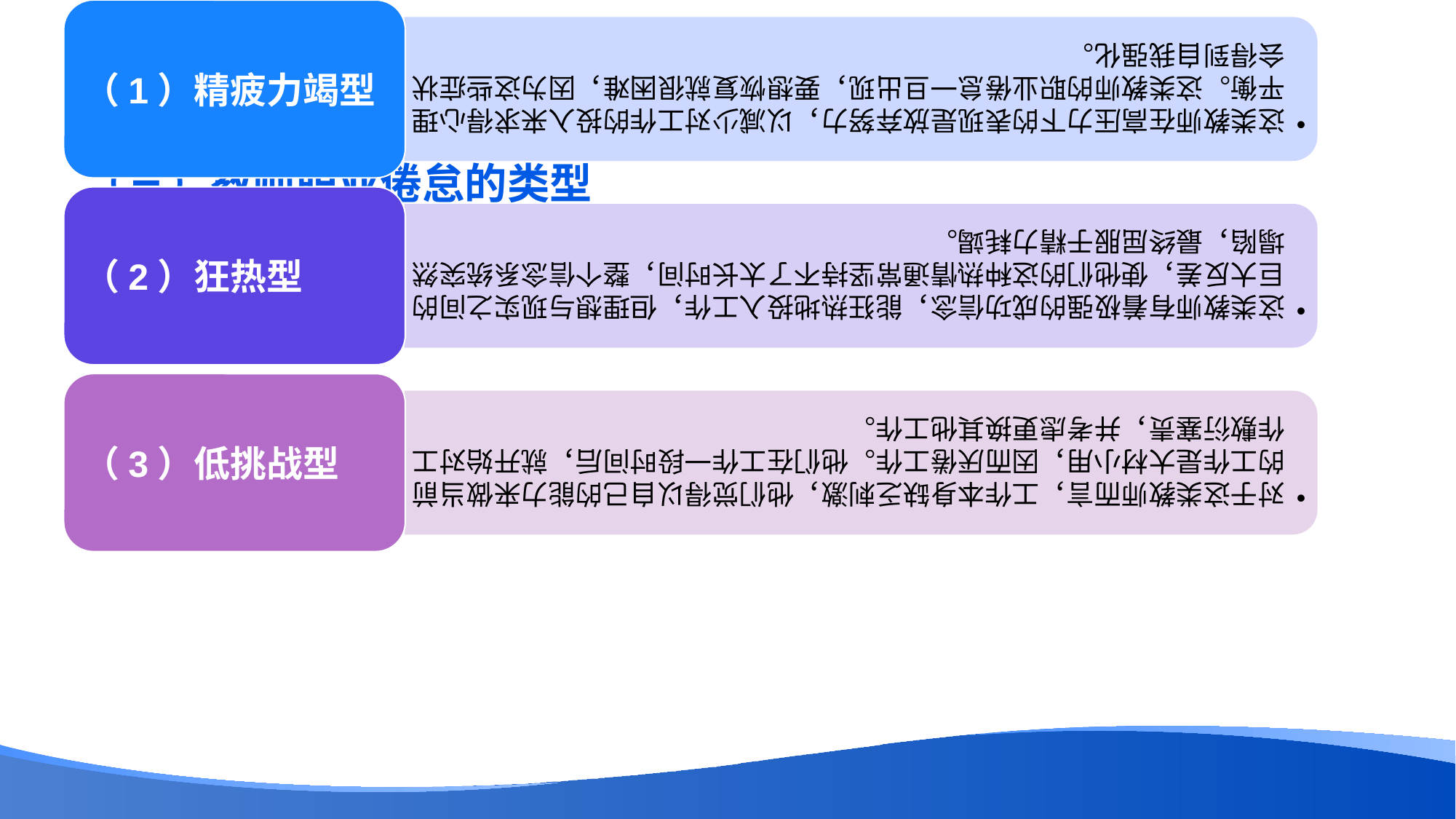

# 一、教师职业倦怠概述
（三）教师职业倦怠的类型
这类教师在高压力下的表现是放弃努力，以减少对工作的投入来求得心理平衡。这类教师的职业倦怠一旦出现，要想恢复就很困难，因为这些症状会得到自我强化。
（1）精疲力竭型
这类教师有着极强的成功信念，能狂热地投入工作，但理想与现实之间的巨大反差，使他们的这种热情通常坚持不了太长时间，整个信念系统突然塌陷，最终屈服于精力耗竭。
（2）狂热型
对于这类教师而言，工作本身缺乏刺激，他们觉得以自己的能力来做当前的工作是大材小用，因而厌倦工作。他们在工作一段时间后，就开始对工作敷衍塞责，并考虑更换其他工作。
（3）低挑战型